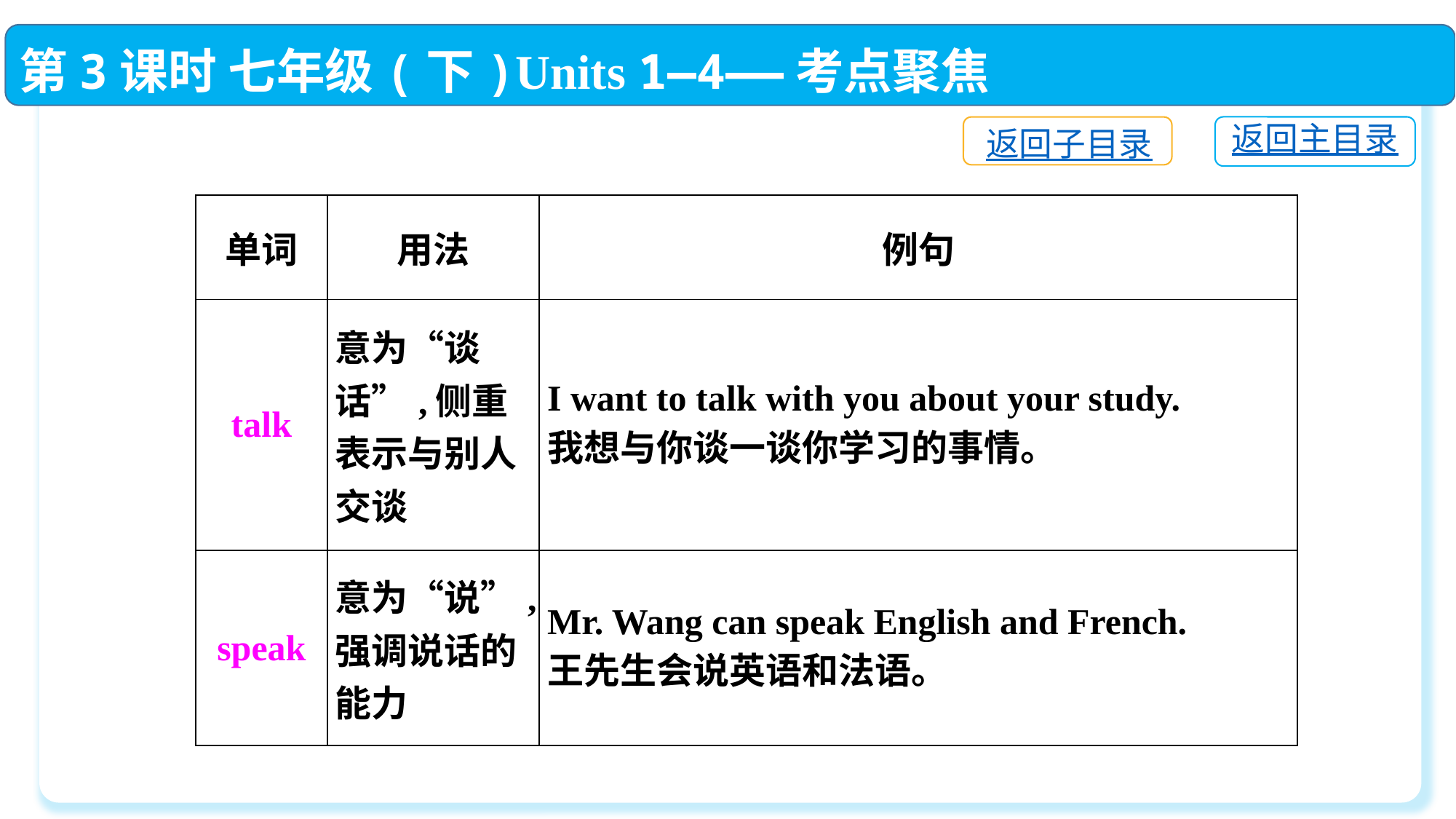

第3课时 七年级(下)Units 1—4——考点聚焦

返回主目录

返回子目录
| 单词 | 用法 | 例句 |
| --- | --- | --- |
| talk | 意为“谈话”,侧重表示与别人交谈 | I want to talk with you about your study. 我想与你谈一谈你学习的事情。 |
| speak | 意为“说”,强调说话的能力 | Mr. Wang can speak English and French. 王先生会说英语和法语。 |